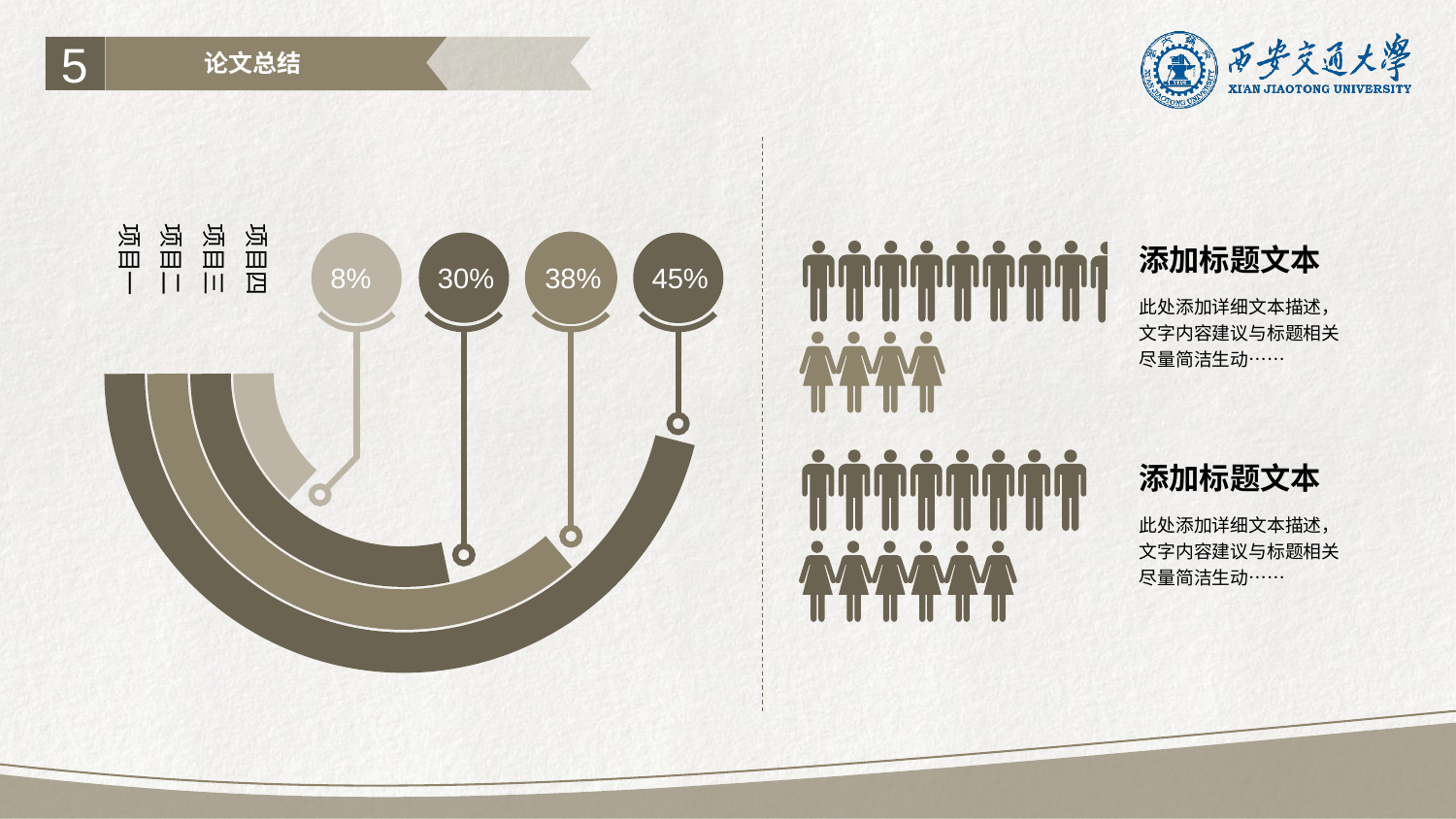

5

论文总结

项目一
项目二
项目三
项目四

38%

8%

30%

45%
添加标题文本
此处添加详细文本描述，文字内容建议与标题相关尽量简洁生动……

添加标题文本
此处添加详细文本描述，文字内容建议与标题相关尽量简洁生动……